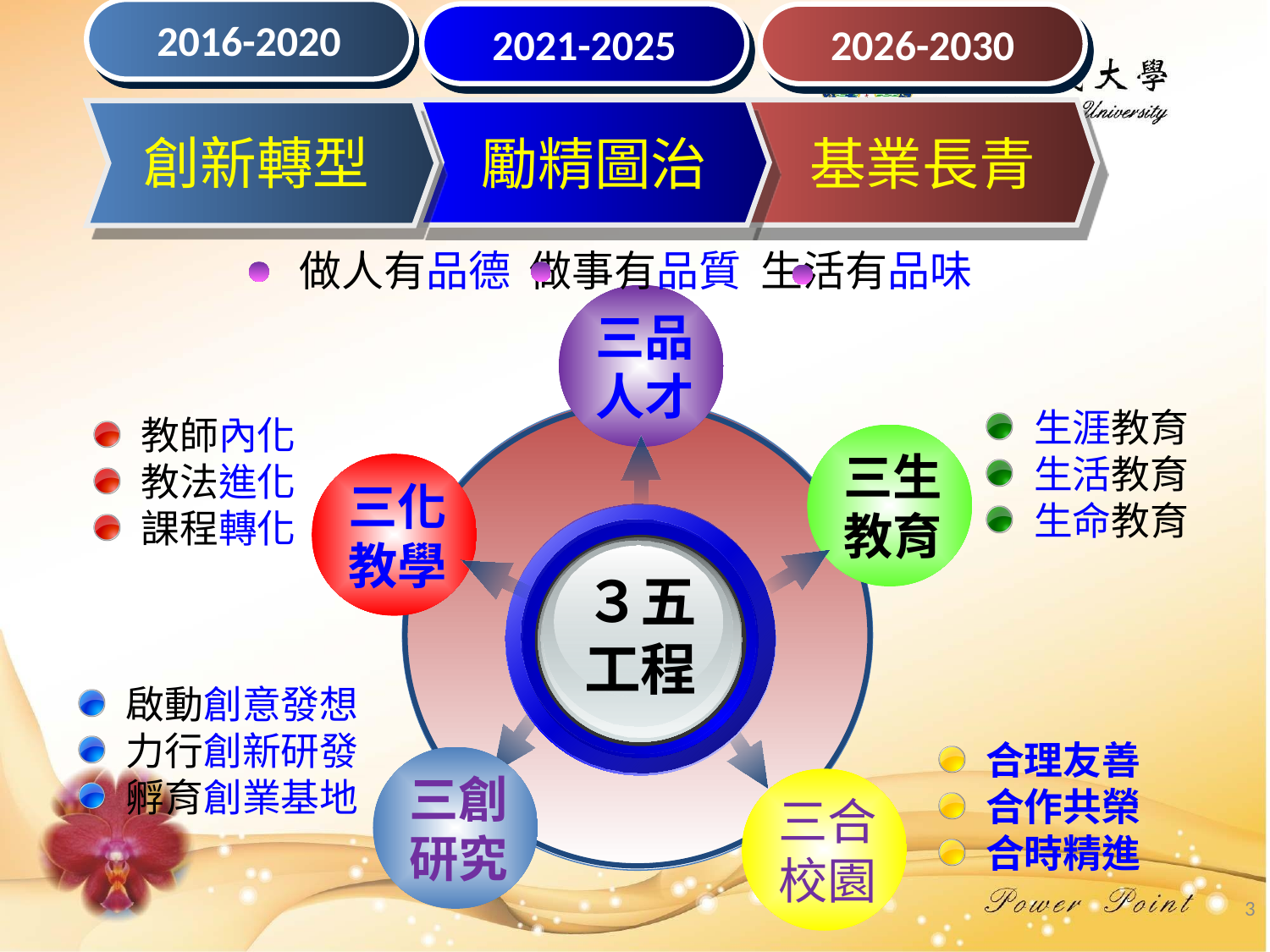

2016-2020
2021-2025
2026-2030

創新轉型
基業長青
勵精圖治
做人有品德  做事有品質  生活有品味

三品
人才

生涯教育
生活教育
生命教育

教師內化
教法進化
課程轉化

三生
教育

三化
教學

３五
工程
啟動創意發想
力行創新研發
孵育創業基地

合理友善
合作共榮
合時精進

三創
研究
三合
校園
3